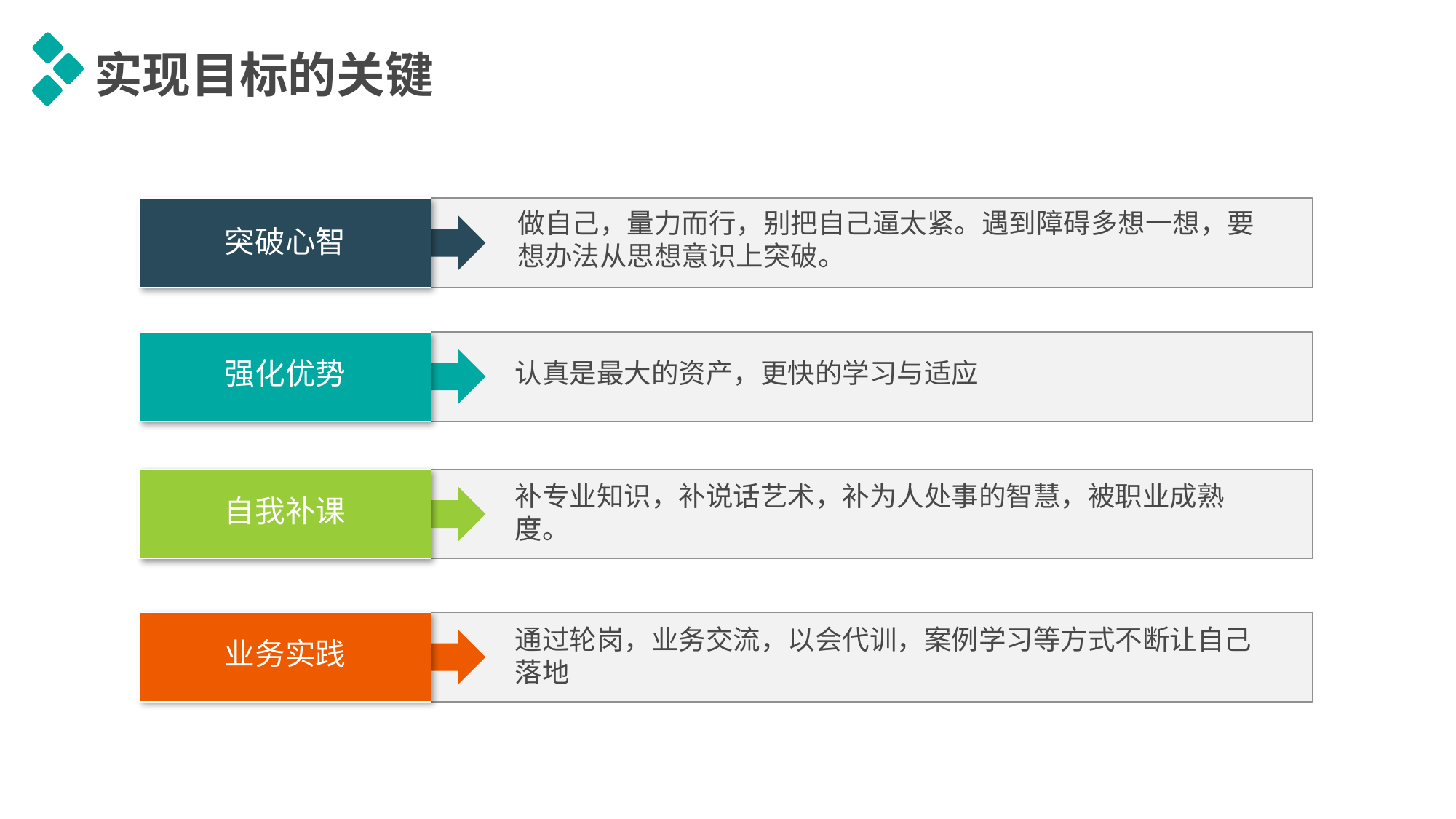

实现目标的关键

做自己，量力而行，别把自己逼太紧。遇到障碍多想一想，要想办法从思想意识上突破。

突破心智

强化优势

认真是最大的资产，更快的学习与适应

补专业知识，补说话艺术，补为人处事的智慧，被职业成熟度。
自我补课

通过轮岗，业务交流，以会代训，案例学习等方式不断让自己落地
业务实践